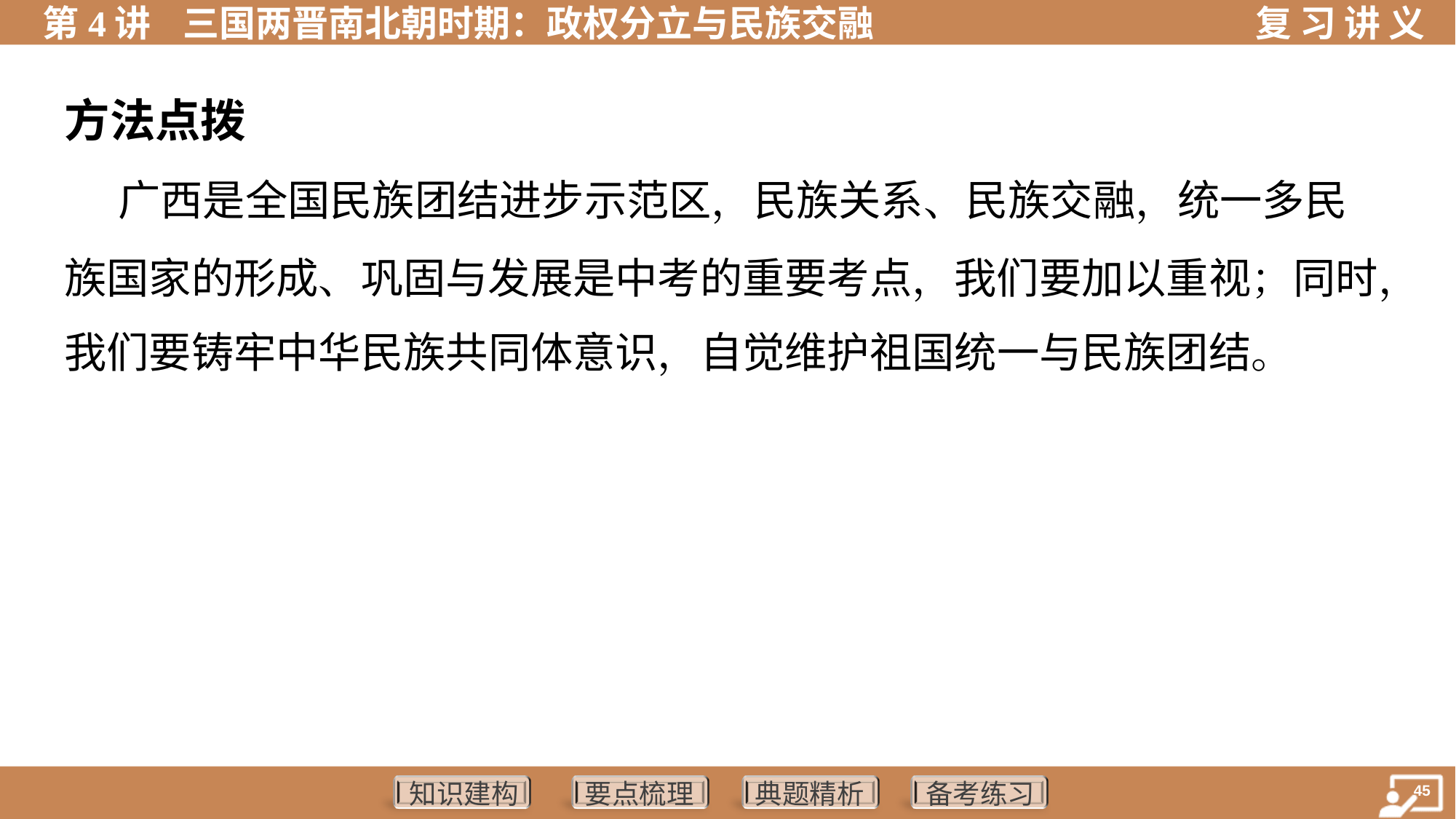

方法点拨
    广西是全国民族团结进步示范区，民族关系、民族交融，统一多民
族国家的形成、巩固与发展是中考的重要考点，我们要加以重视；同时，
我们要铸牢中华民族共同体意识，自觉维护祖国统一与民族团结。